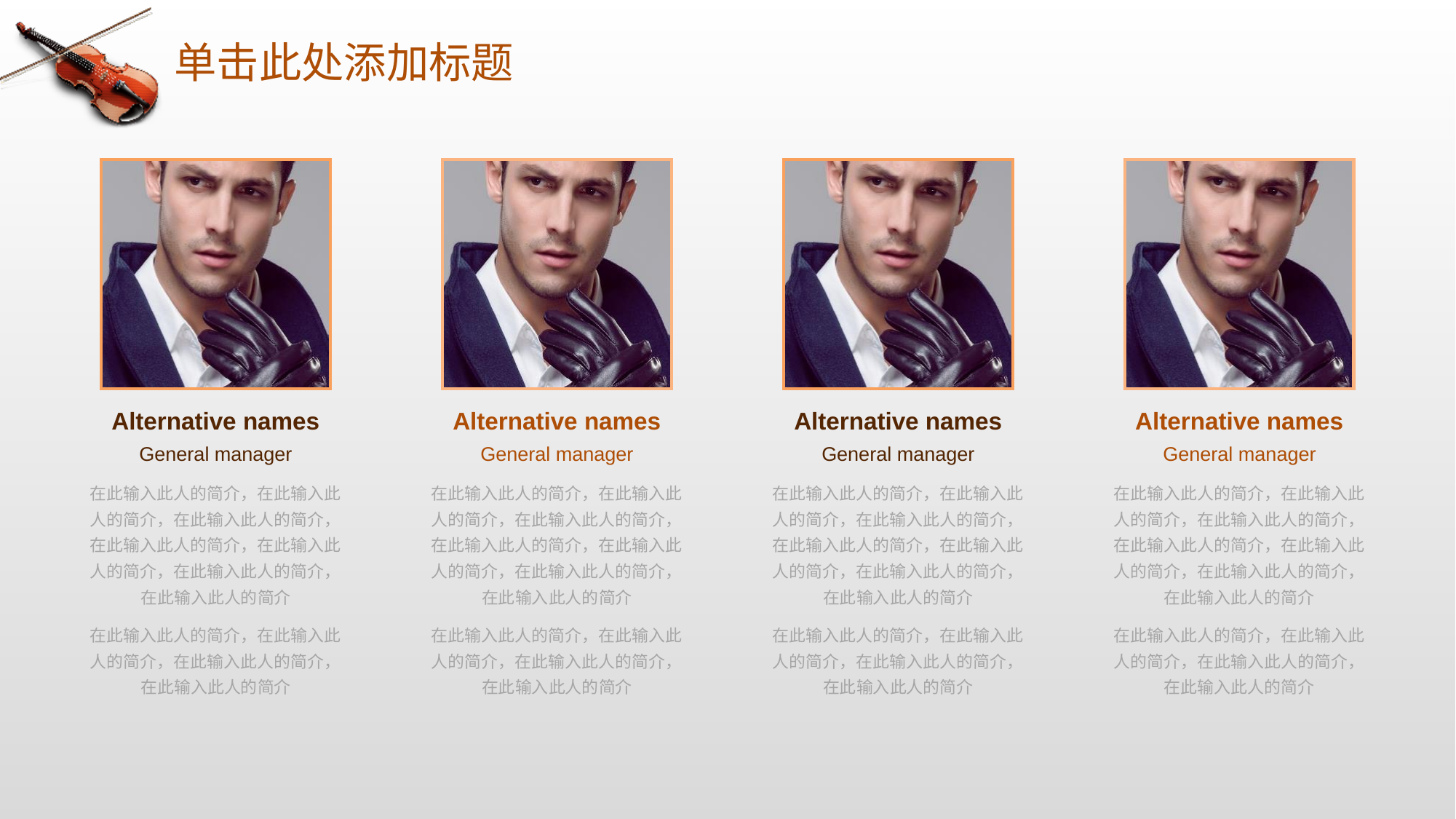

# 单击此处添加标题

Alternative names
General manager
在此输入此人的简介，在此输入此人的简介，在此输入此人的简介，在此输入此人的简介，在此输入此人的简介，在此输入此人的简介，在此输入此人的简介
在此输入此人的简介，在此输入此人的简介，在此输入此人的简介，在此输入此人的简介
Alternative names
General manager
在此输入此人的简介，在此输入此人的简介，在此输入此人的简介，在此输入此人的简介，在此输入此人的简介，在此输入此人的简介，在此输入此人的简介
在此输入此人的简介，在此输入此人的简介，在此输入此人的简介，在此输入此人的简介
Alternative names
General manager
在此输入此人的简介，在此输入此人的简介，在此输入此人的简介，在此输入此人的简介，在此输入此人的简介，在此输入此人的简介，在此输入此人的简介
在此输入此人的简介，在此输入此人的简介，在此输入此人的简介，在此输入此人的简介
Alternative names
General manager
在此输入此人的简介，在此输入此人的简介，在此输入此人的简介，在此输入此人的简介，在此输入此人的简介，在此输入此人的简介，在此输入此人的简介
在此输入此人的简介，在此输入此人的简介，在此输入此人的简介，在此输入此人的简介